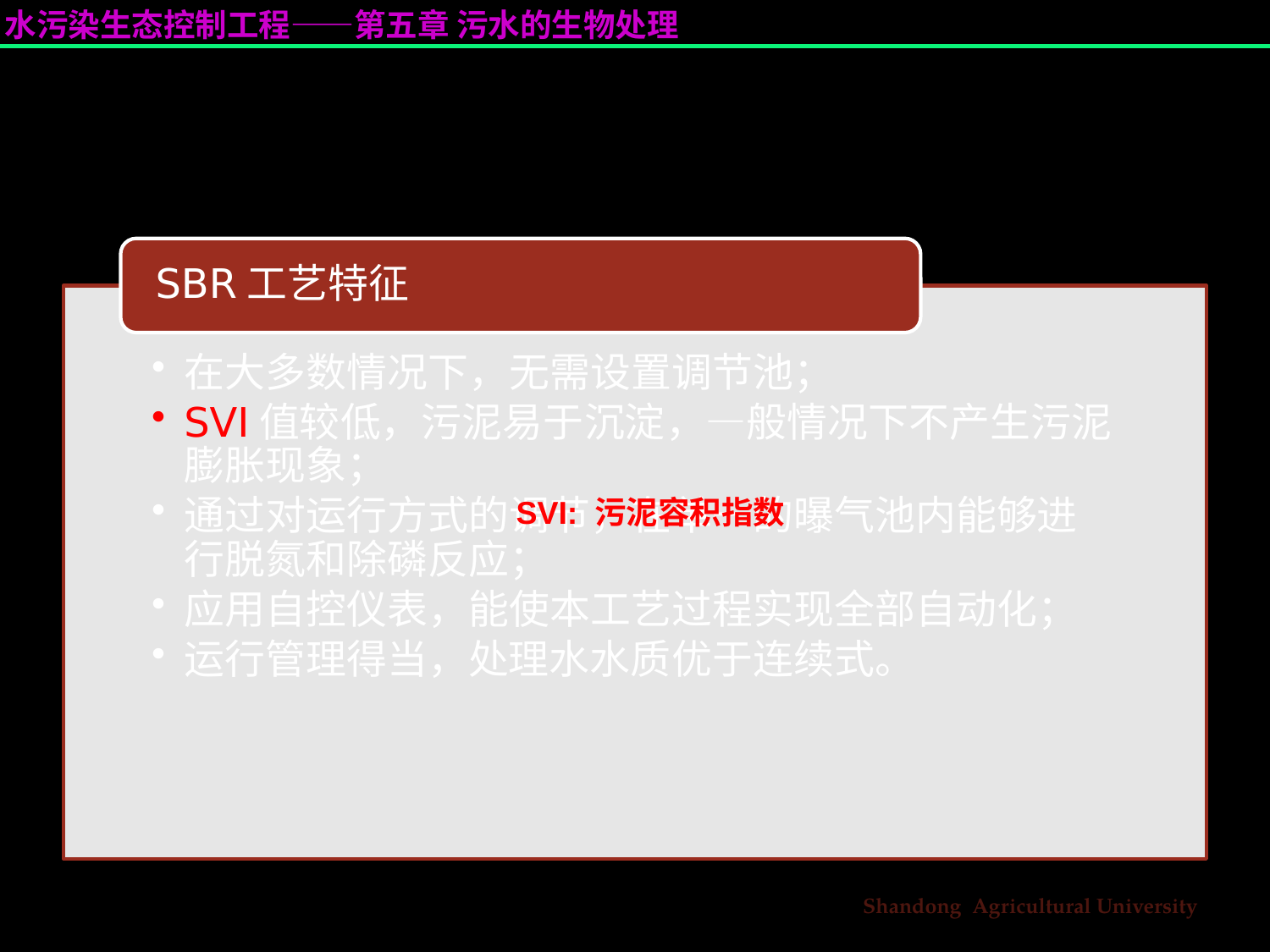

#
在大多数情况下，无需设置调节池；
SVI值较低，污泥易于沉淀，—般情况下不产生污泥膨胀现象；
通过对运行方式的调节，在单一的曝气池内能够进行脱氮和除磷反应；
应用自控仪表，能使本工艺过程实现全部自动化；
运行管理得当，处理水水质优于连续式。
SBR工艺特征
SVI: 污泥容积指数